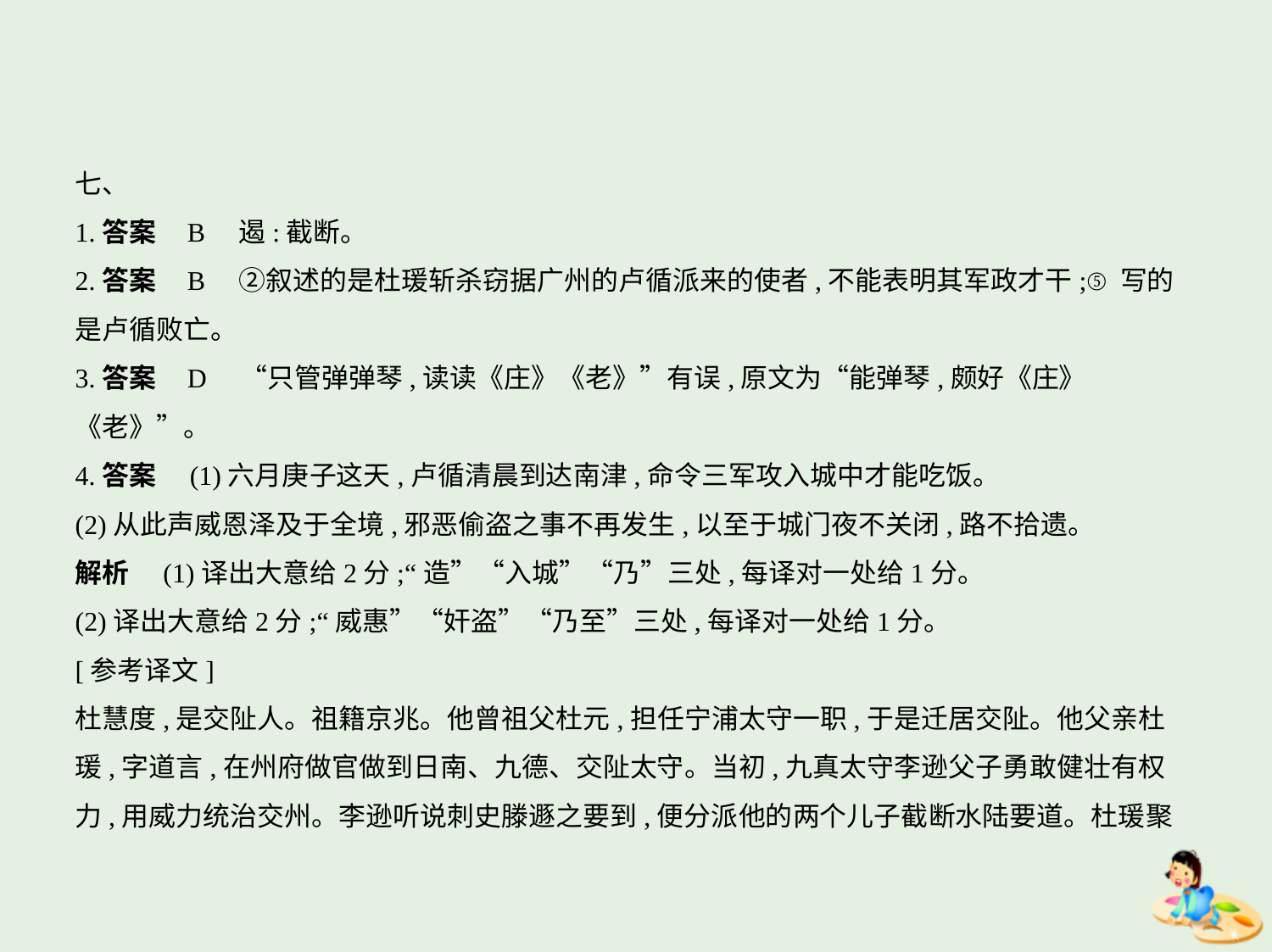

七、
1.答案    B　遏:截断。
2.答案    B　②叙述的是杜瑗斩杀窃据广州的卢循派来的使者,不能表明其军政才干;⑤写的
是卢循败亡。
3.答案    D　“只管弹弹琴,读读《庄》《老》”有误,原文为“能弹琴,颇好《庄》
《老》”。
4.答案　(1)六月庚子这天,卢循清晨到达南津,命令三军攻入城中才能吃饭。
(2)从此声威恩泽及于全境,邪恶偷盗之事不再发生,以至于城门夜不关闭,路不拾遗。
解析　(1)译出大意给2分;“造”“入城”“乃”三处,每译对一处给1分。
(2)译出大意给2分;“威惠”“奸盗”“乃至”三处,每译对一处给1分。
[参考译文]
杜慧度,是交阯人。祖籍京兆。他曾祖父杜元,担任宁浦太守一职,于是迁居交阯。他父亲杜
瑗,字道言,在州府做官做到日南、九德、交阯太守。当初,九真太守李逊父子勇敢健壮有权
力,用威力统治交州。李逊听说刺史滕遯之要到,便分派他的两个儿子截断水陆要道。杜瑗聚